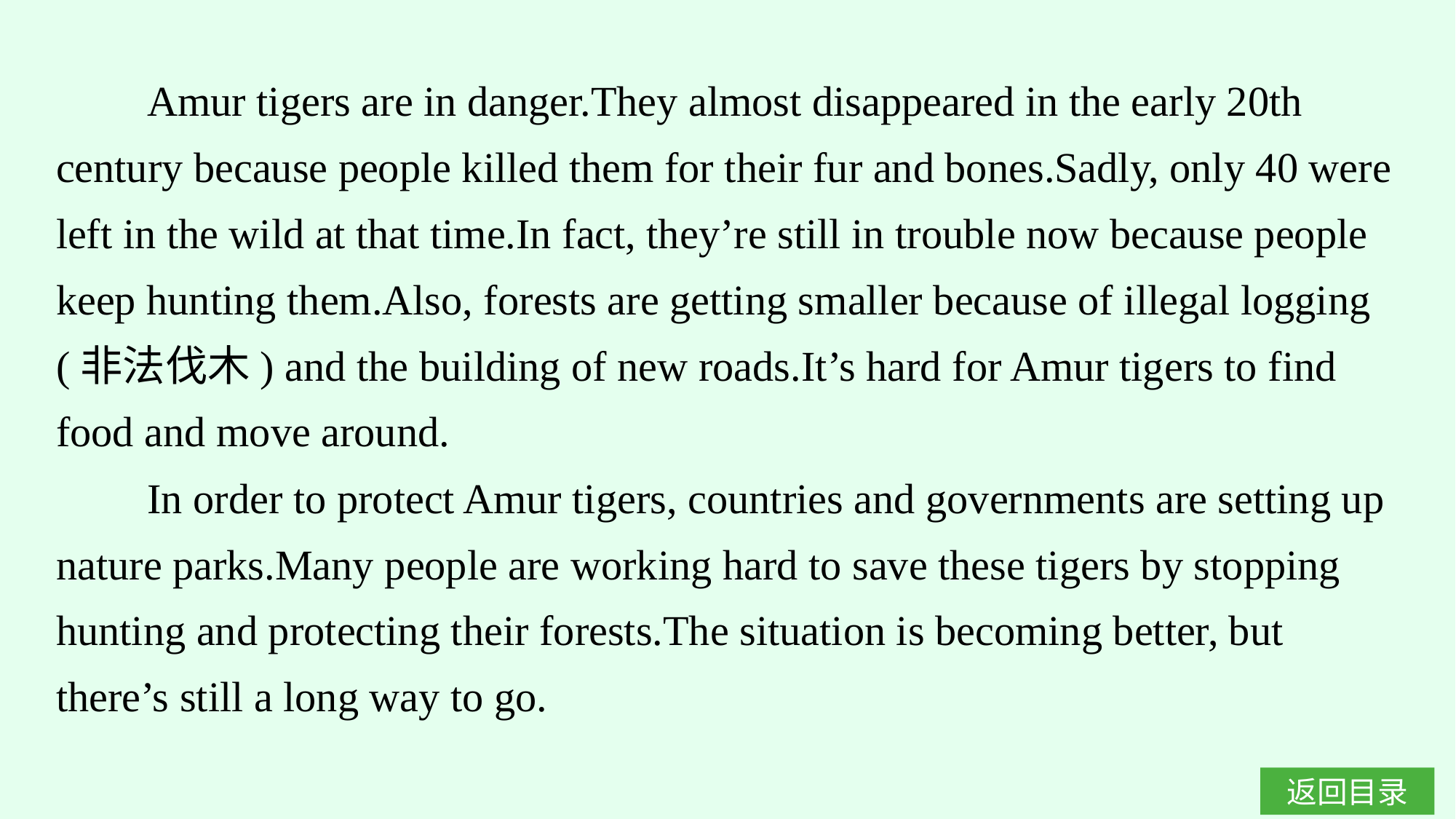

Amur tigers are in danger.They almost disappeared in the early 20th century because people killed them for their fur and bones.Sadly, only 40 were left in the wild at that time.In fact, they’re still in trouble now because people keep hunting them.Also, forests are getting smaller because of illegal logging (非法伐木) and the building of new roads.It’s hard for Amur tigers to find food and move around.
In order to protect Amur tigers, countries and governments are setting up nature parks.Many people are working hard to save these tigers by stopping hunting and protecting their forests.The situation is becoming better, but there’s still a long way to go.